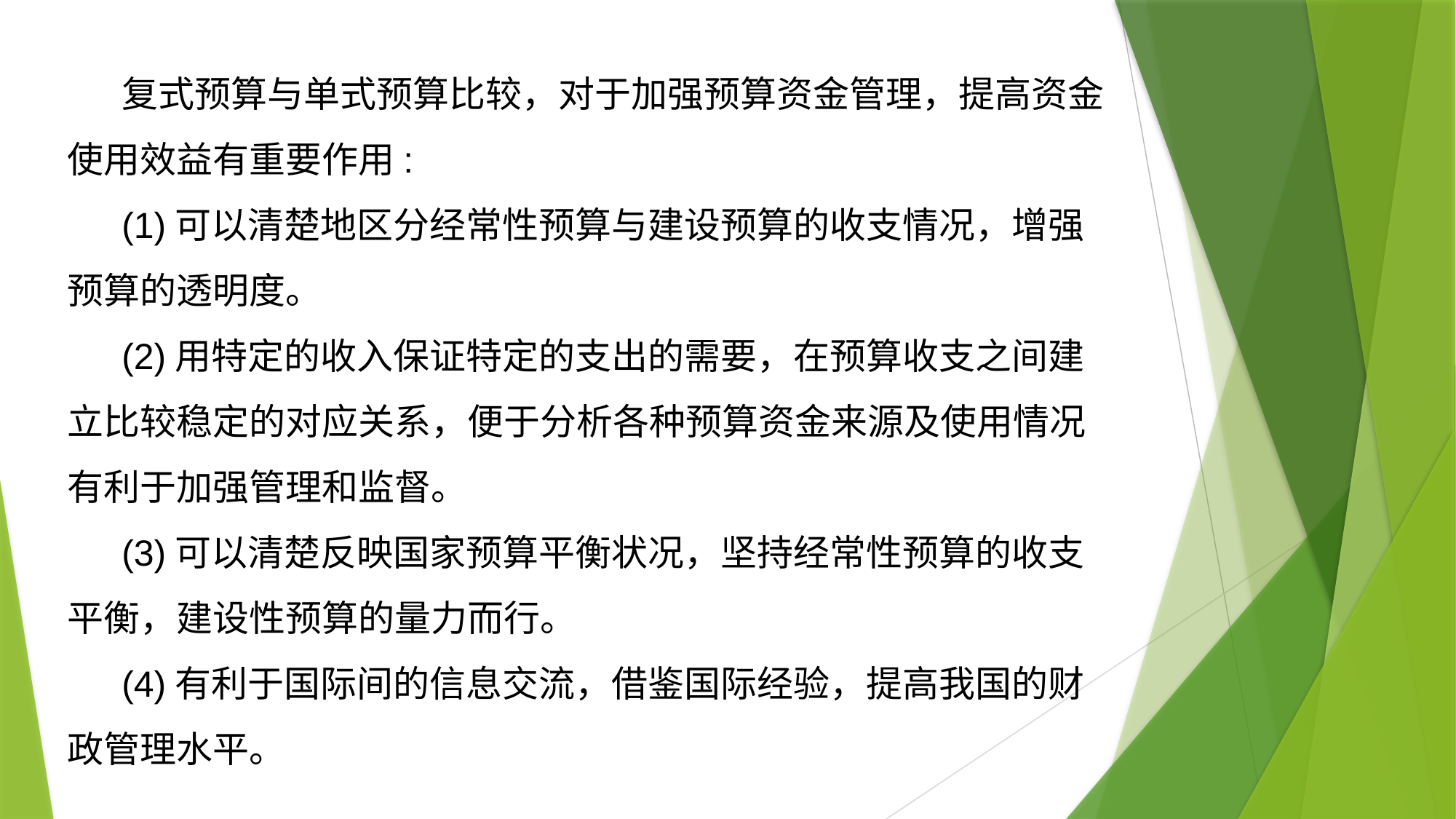

复式预算与单式预算比较，对于加强预算资金管理，提高资金使用效益有重要作用:
(1)可以清楚地区分经常性预算与建设预算的收支情况，增强预算的透明度。
(2)用特定的收入保证特定的支出的需要，在预算收支之间建立比较稳定的对应关系，便于分析各种预算资金来源及使用情况有利于加强管理和监督。
(3)可以清楚反映国家预算平衡状况，坚持经常性预算的收支平衡，建设性预算的量力而行。
(4)有利于国际间的信息交流，借鉴国际经验，提高我国的财政管理水平。